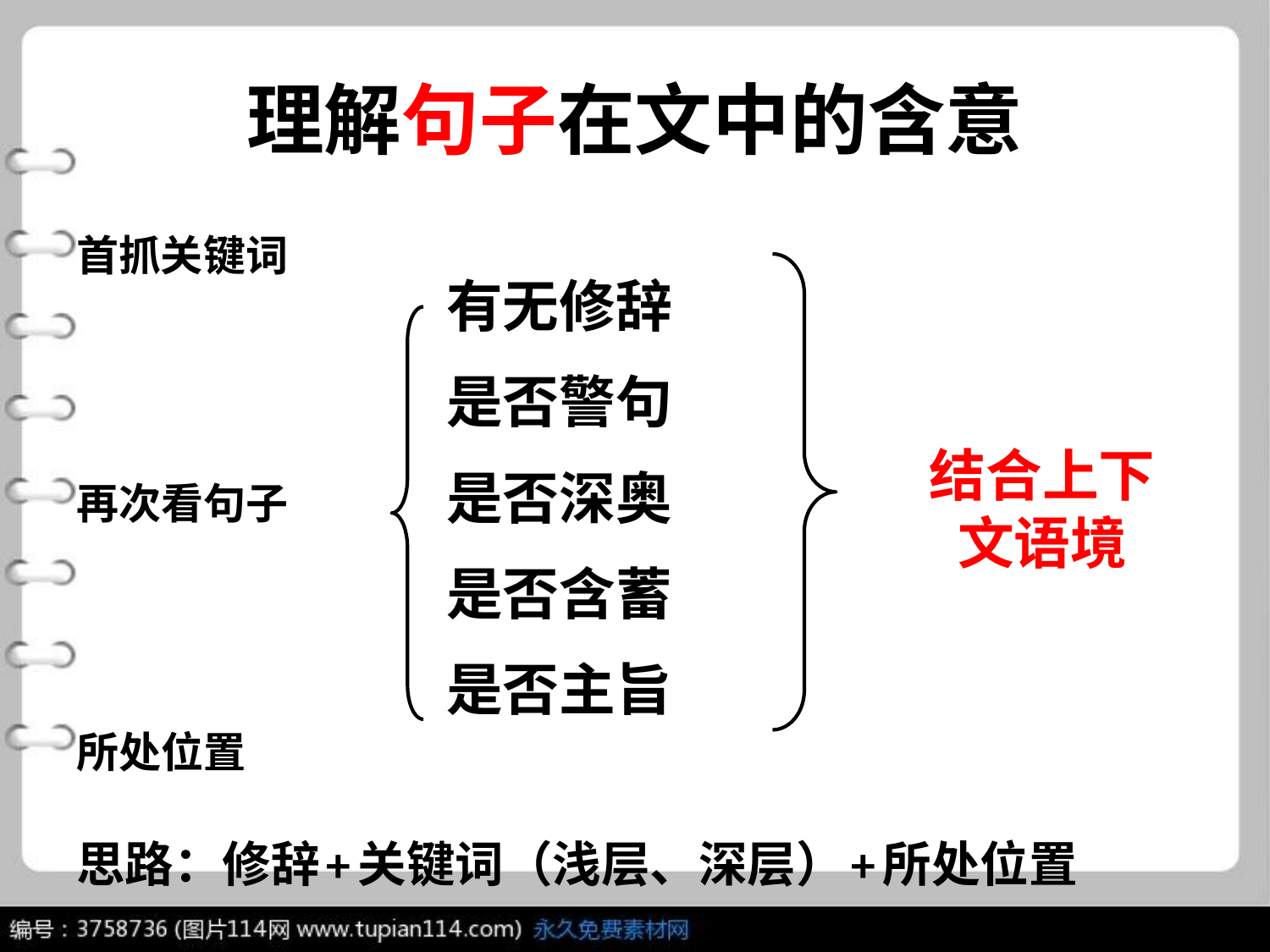

# 理解句子在文中的含意
首抓关键词

再次看句子

所处位置

思路：修辞+关键词（浅层、深层）+所处位置

有无修辞
是否警句
是否深奥
是否含蓄
是否主旨

结合上下文语境